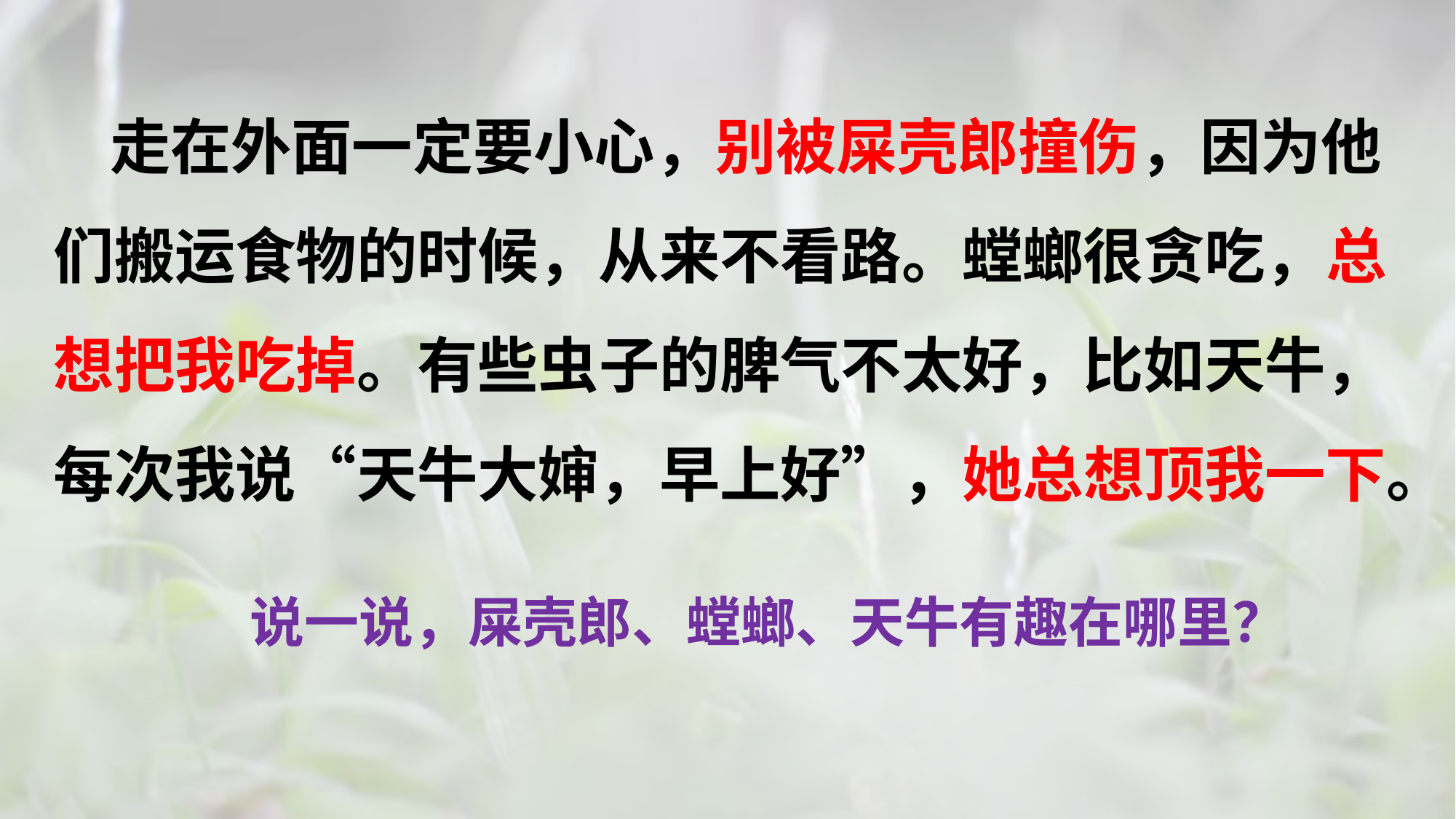

走在外面一定要小心，别被屎壳郎撞伤，因为他们搬运食物的时候，从来不看路。螳螂很贪吃，总想把我吃掉。有些虫子的脾气不太好，比如天牛，每次我说“天牛大婶，早上好”，她总想顶我一下。
说一说，屎壳郎、螳螂、天牛有趣在哪里？